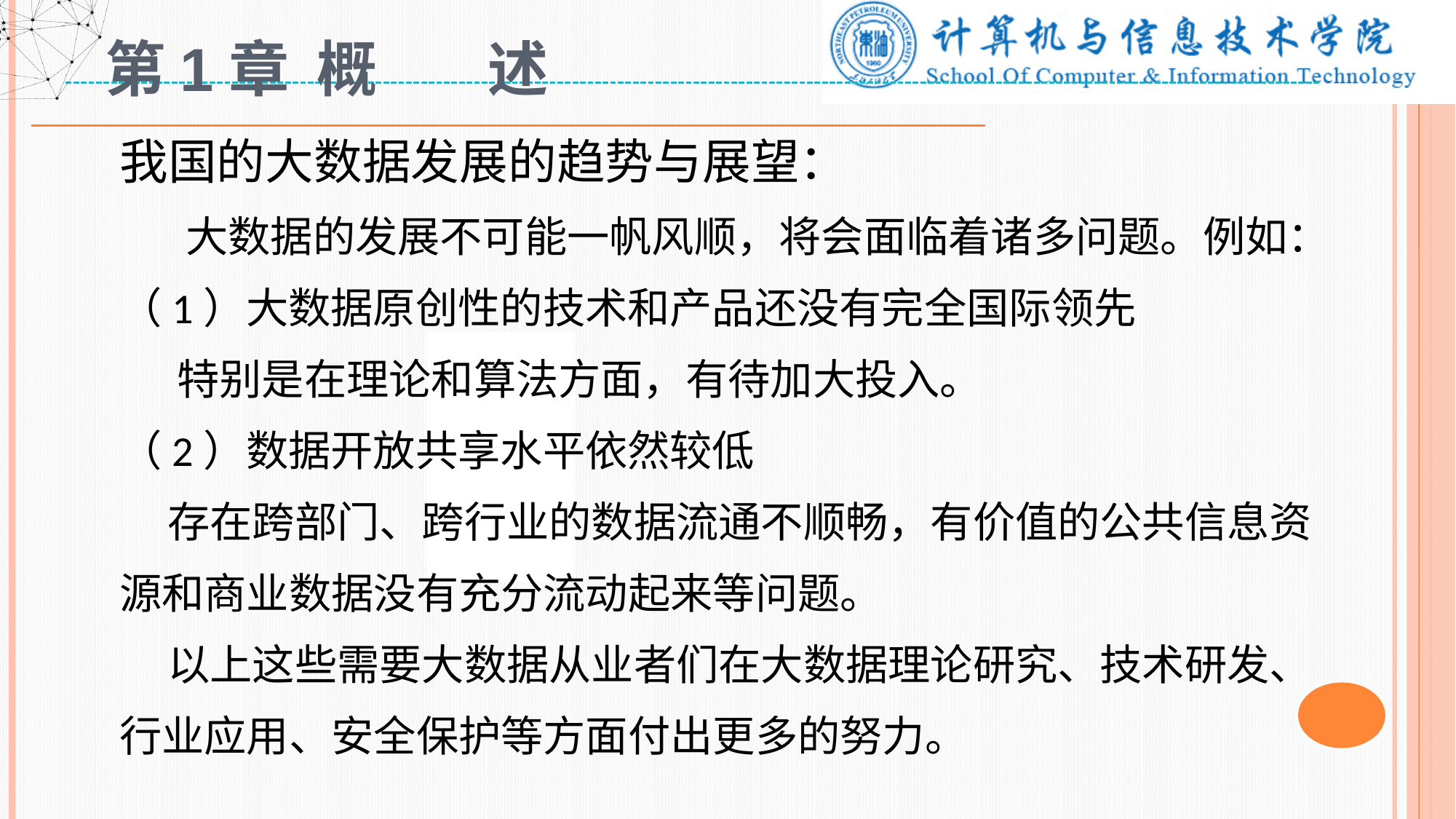

# 第1章  概        述
我国的大数据发展的趋势与展望：
       大数据的发展不可能一帆风顺，将会面临着诸多问题。例如：
（1）大数据原创性的技术和产品还没有完全国际领先
     特别是在理论和算法方面，有待加大投入。
（2）数据开放共享水平依然较低
    存在跨部门、跨行业的数据流通不顺畅，有价值的公共信息资源和商业数据没有充分流动起来等问题。
    以上这些需要大数据从业者们在大数据理论研究、技术研发、行业应用、安全保护等方面付出更多的努力。